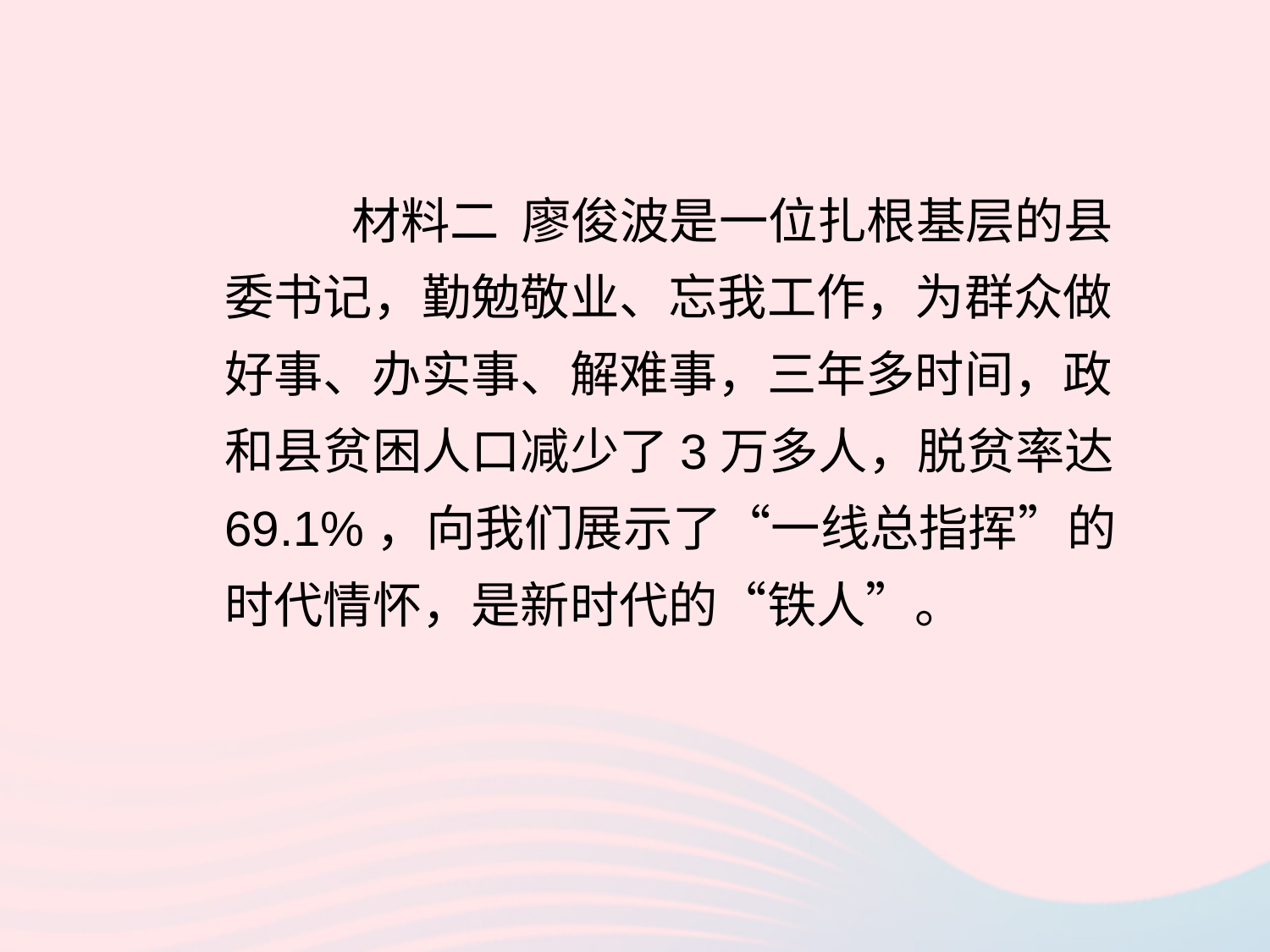

材料二  廖俊波是一位扎根基层的县委书记，勤勉敬业、忘我工作，为群众做好事、办实事、解难事，三年多时间，政和县贫困人口减少了3万多人，脱贫率达69.1%，向我们展示了“一线总指挥”的时代情怀，是新时代的“铁人”。